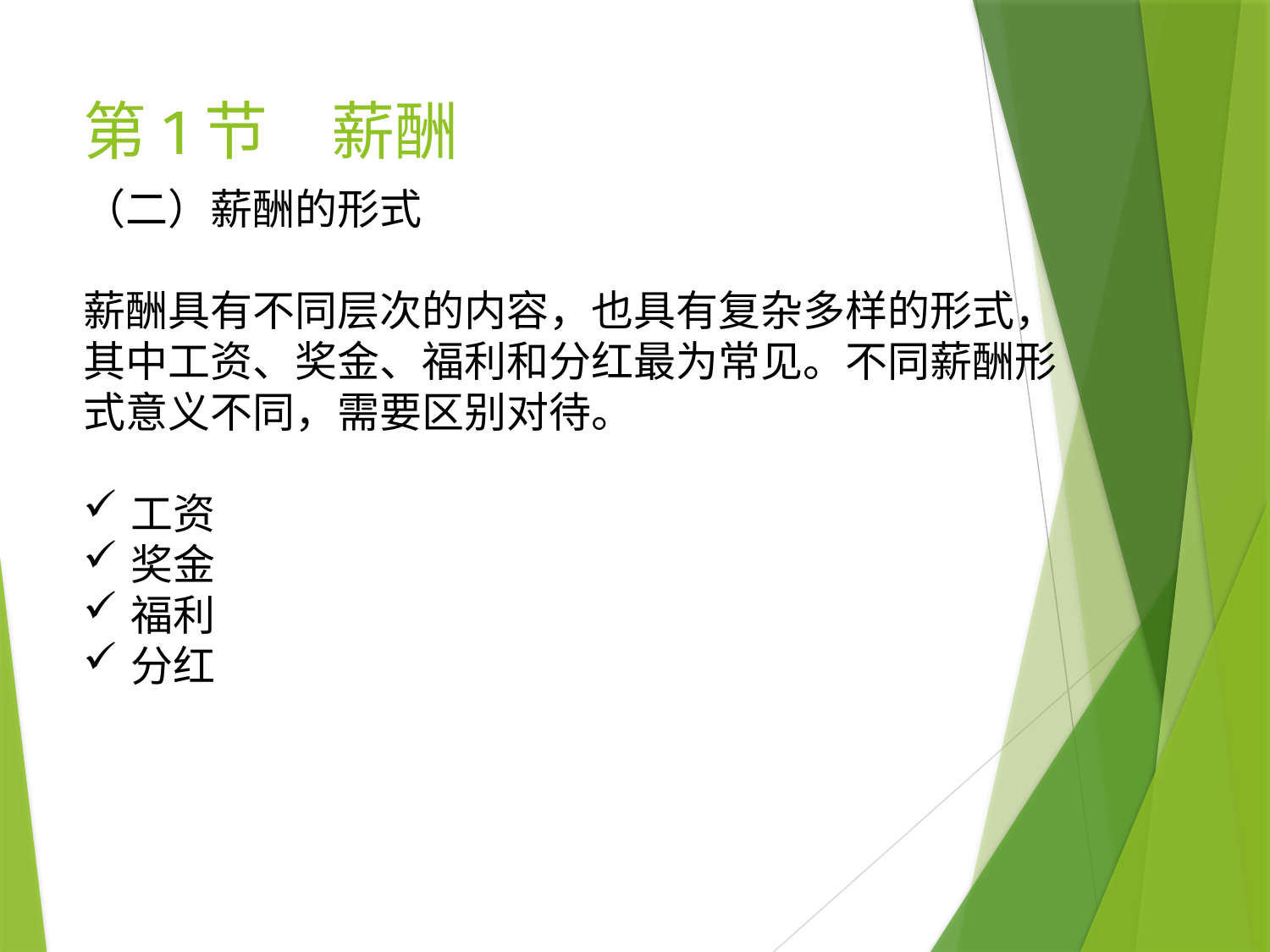

# 第1节　薪酬
（二）薪酬的形式

薪酬具有不同层次的内容，也具有复杂多样的形式，其中工资、奖金、福利和分红最为常见。不同薪酬形式意义不同，需要区别对待。

工资
奖金
福利
分红